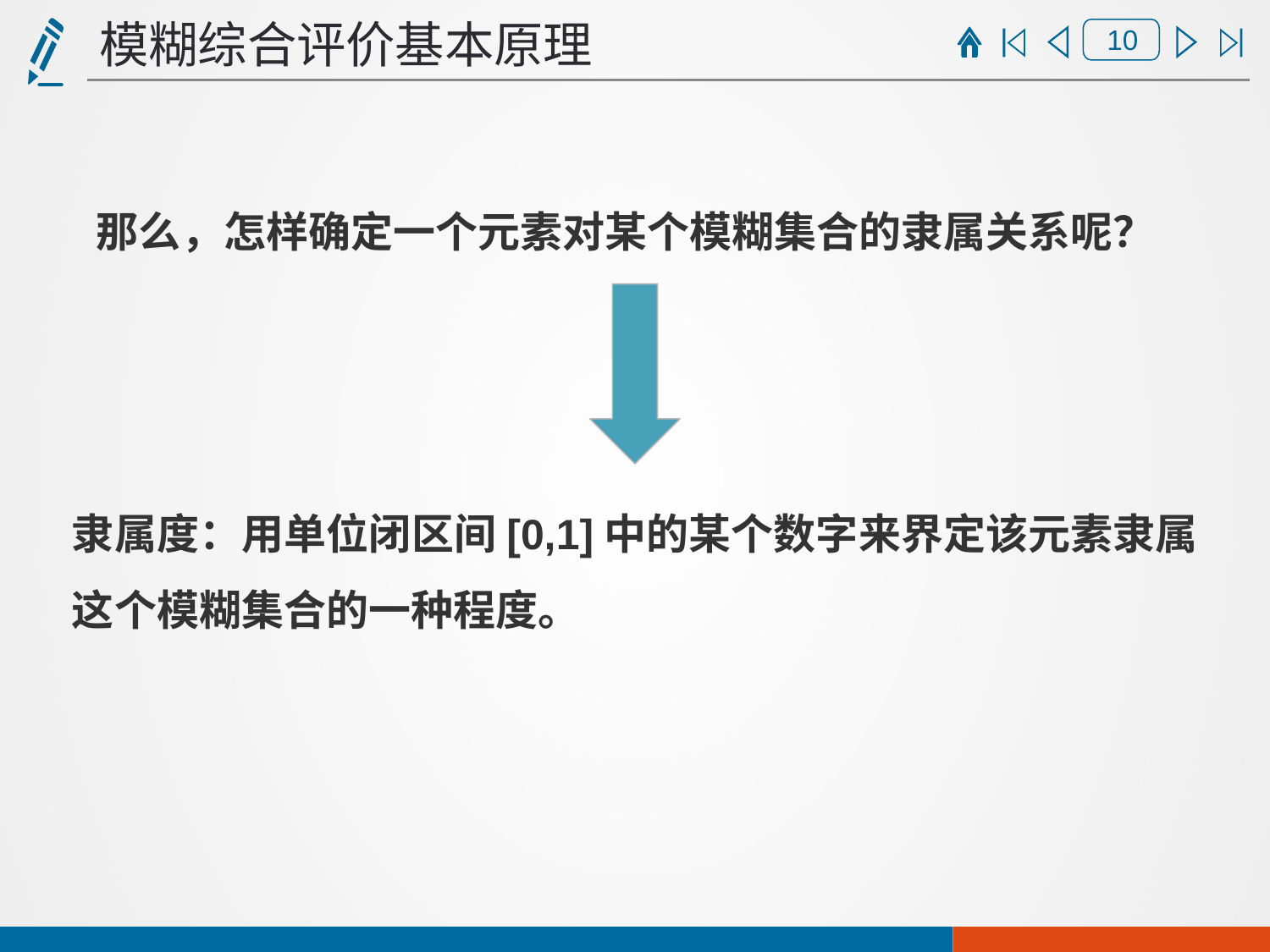

模糊综合评价基本原理

那么，怎样确定一个元素对某个模糊集合的隶属关系呢？

隶属度：用单位闭区间[0,1]中的某个数字来界定该元素隶属这个模糊集合的一种程度。